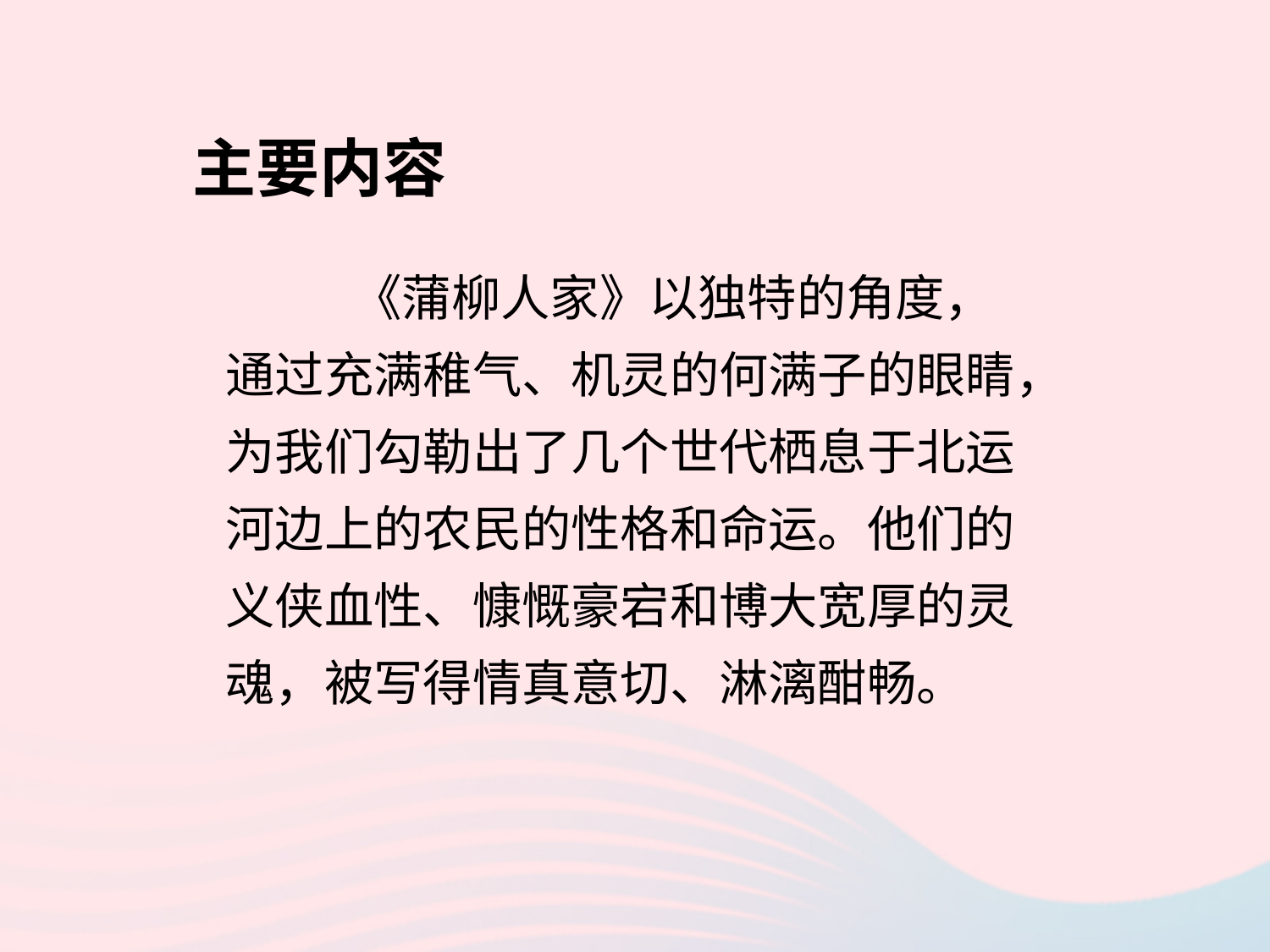

主要内容
	《蒲柳人家》以独特的角度，通过充满稚气、机灵的何满子的眼睛，为我们勾勒出了几个世代栖息于北运河边上的农民的性格和命运。他们的义侠血性、慷慨豪宕和博大宽厚的灵魂，被写得情真意切、淋漓酣畅。